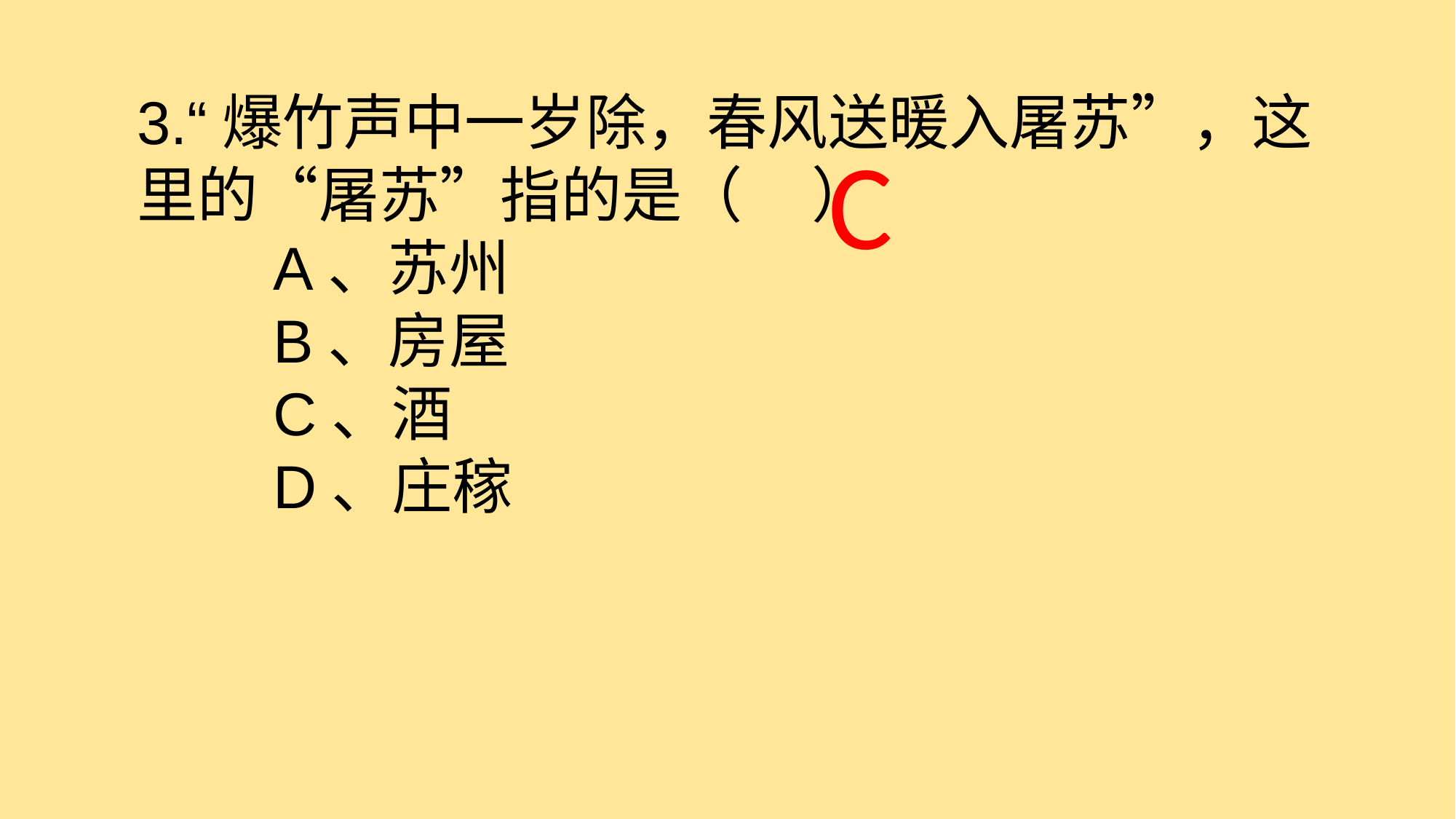

3.“爆竹声中一岁除，春风送暖入屠苏”，这里的“屠苏”指的是（     ）
　　A、苏州
　　B、房屋
　　C、酒
　　D、庄稼
  C